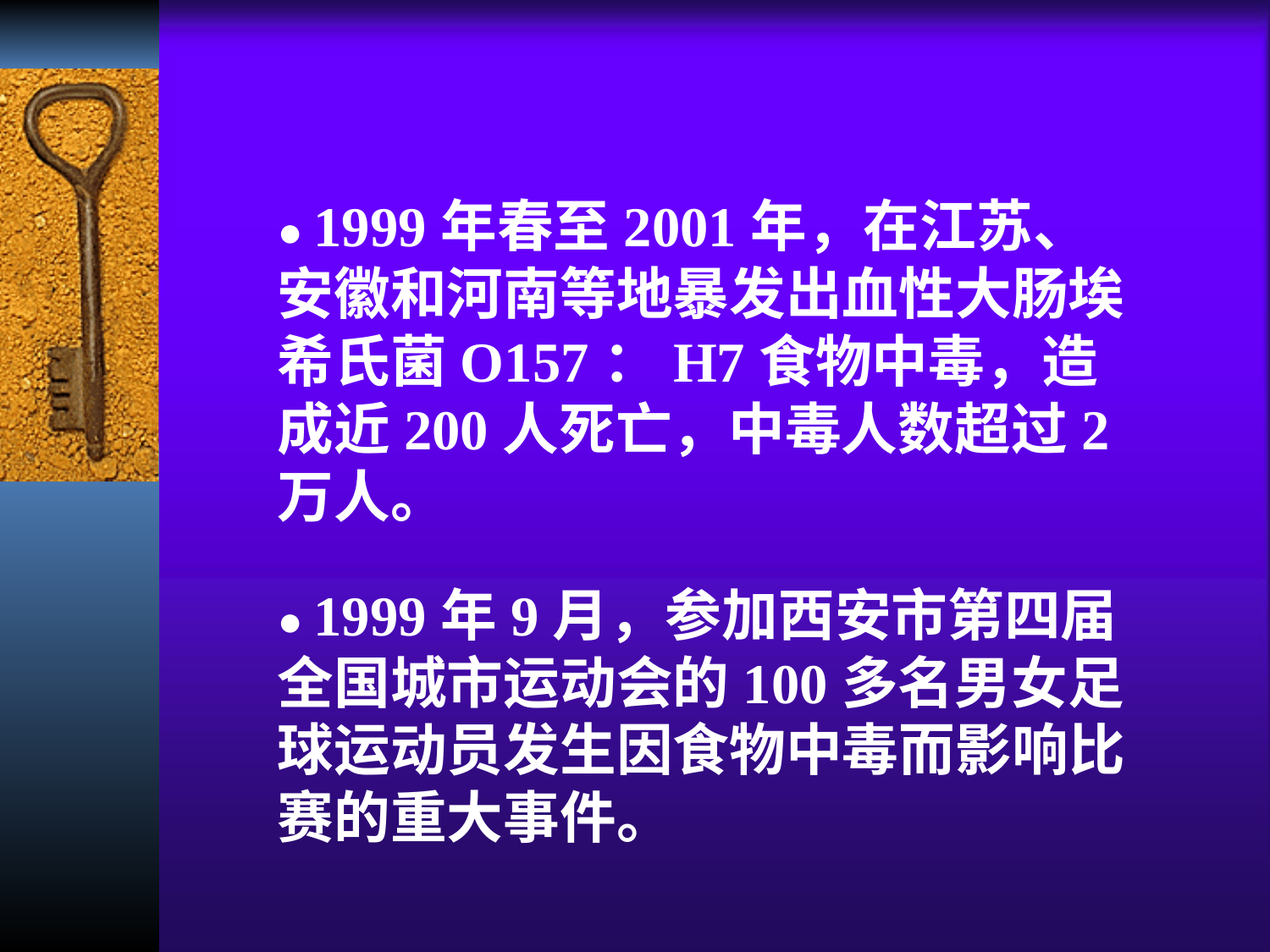

● 1999年春至2001年，在江苏、安徽和河南等地暴发出血性大肠埃希氏菌O157：H7食物中毒，造成近200人死亡，中毒人数超过2万人。

● 1999年9月，参加西安市第四届全国城市运动会的100多名男女足球运动员发生因食物中毒而影响比赛的重大事件。